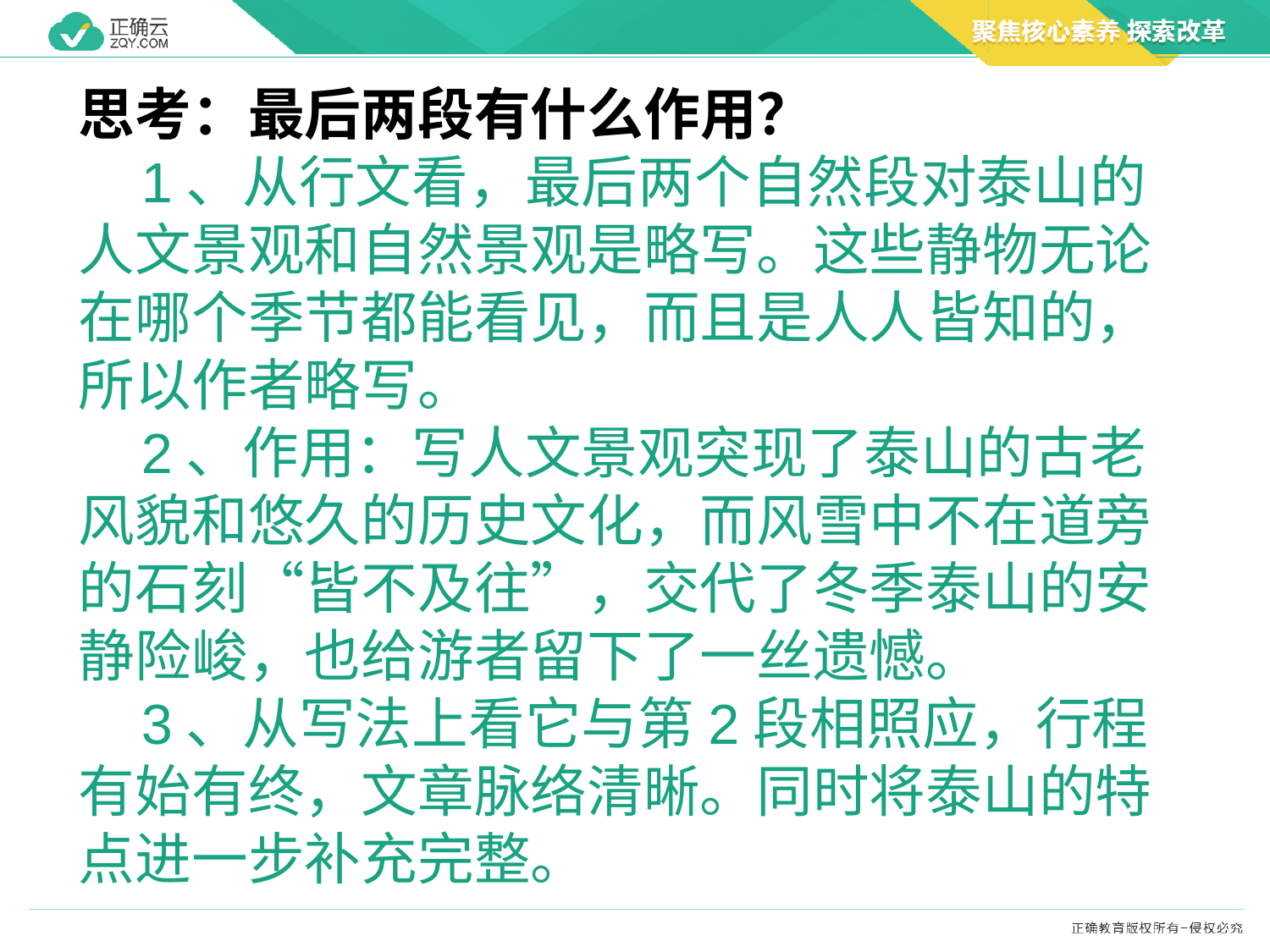

思考：最后两段有什么作用？
    1、从行文看，最后两个自然段对泰山的人文景观和自然景观是略写。这些静物无论在哪个季节都能看见，而且是人人皆知的，所以作者略写。
    2、作用：写人文景观突现了泰山的古老风貌和悠久的历史文化，而风雪中不在道旁的石刻“皆不及往”，交代了冬季泰山的安静险峻，也给游者留下了一丝遗憾。
    3、从写法上看它与第2段相照应，行程有始有终，文章脉络清晰。同时将泰山的特点进一步补充完整。